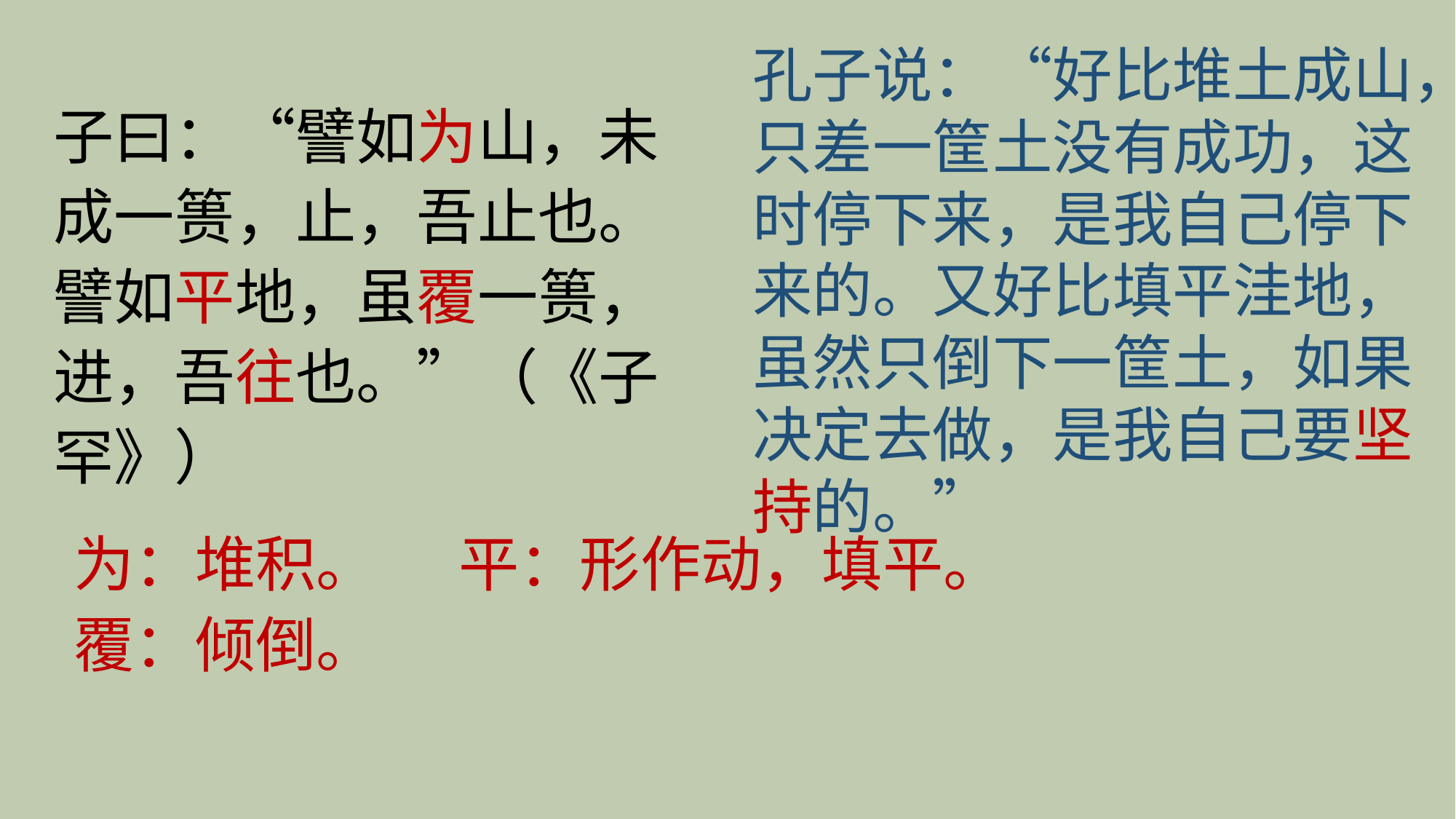

孔子说：“好比堆土成山，只差一筐土没有成功，这时停下来，是我自己停下来的。又好比填平洼地，虽然只倒下一筐土，如果决定去做，是我自己要坚持的。”
子曰：“譬如为山，未成一篑，止，吾止也。譬如平地，虽覆一篑，进，吾往也。”（《子罕》）

为：堆积。      平：形作动，填平。
覆：倾倒。